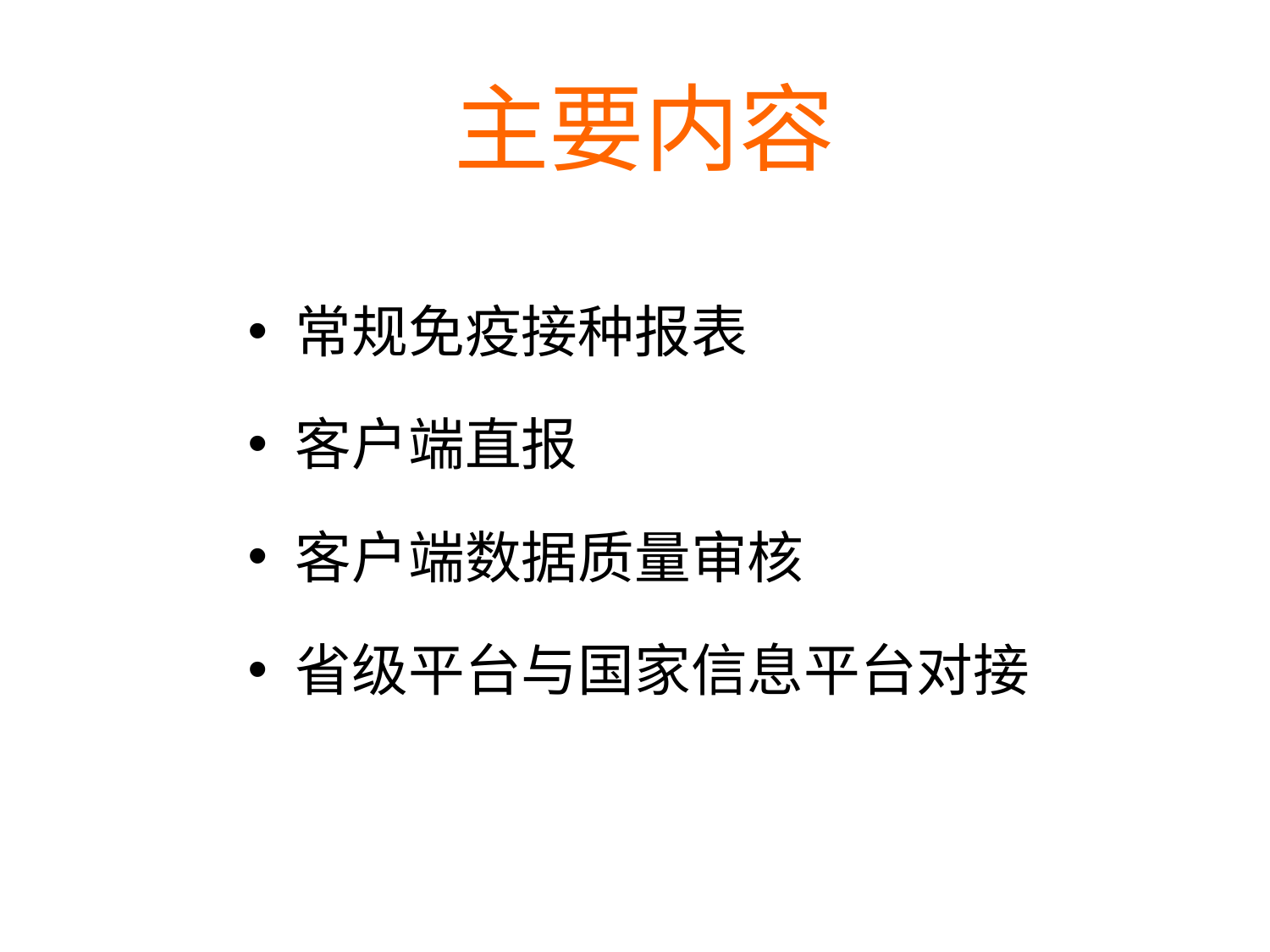

# 主要内容
常规免疫接种报表
客户端直报
客户端数据质量审核
省级平台与国家信息平台对接